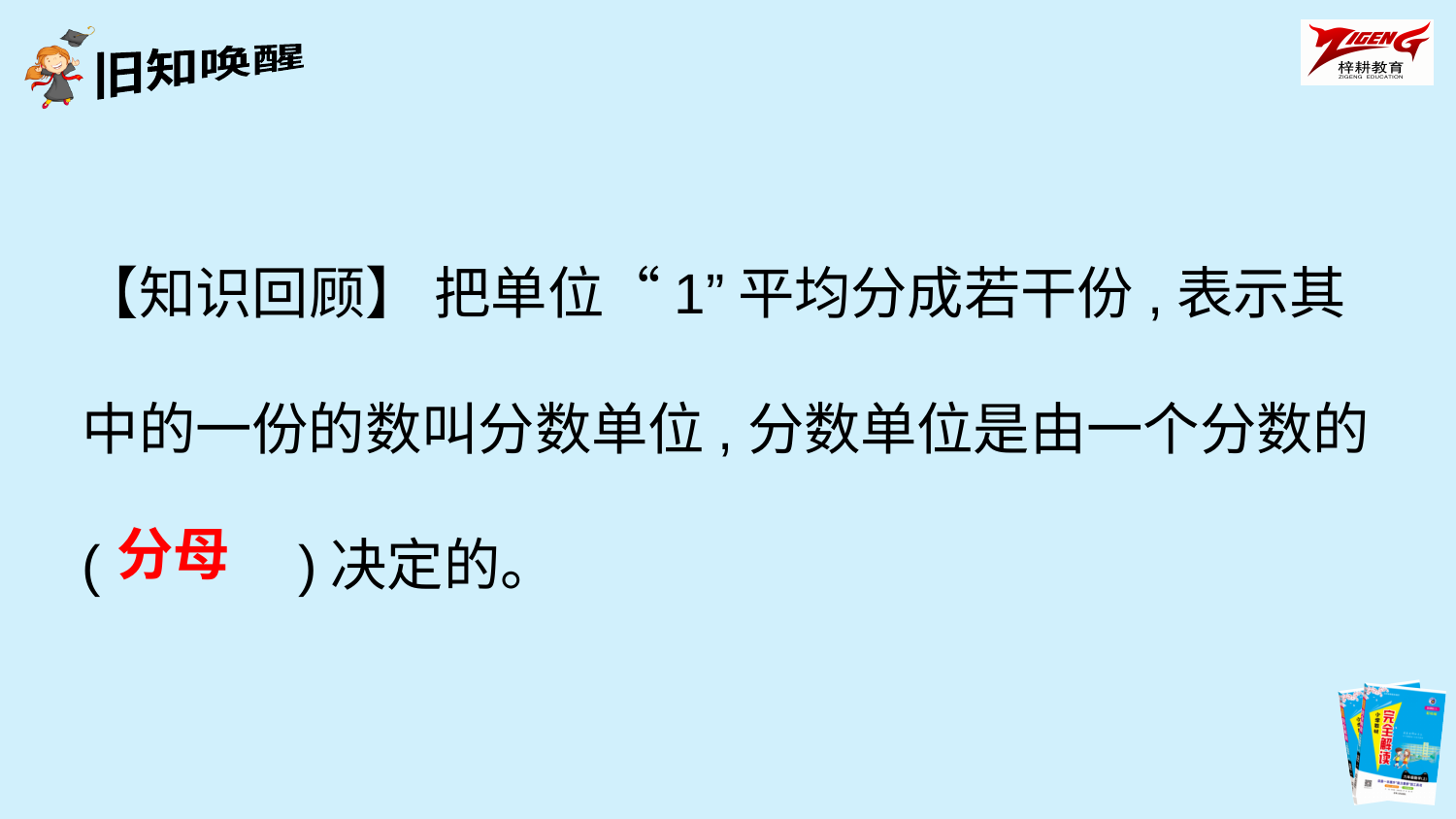

【知识回顾】 把单位“1”平均分成若干份,表示其中的一份的数叫分数单位,分数单位是由一个分数的(　　　)决定的。
分母